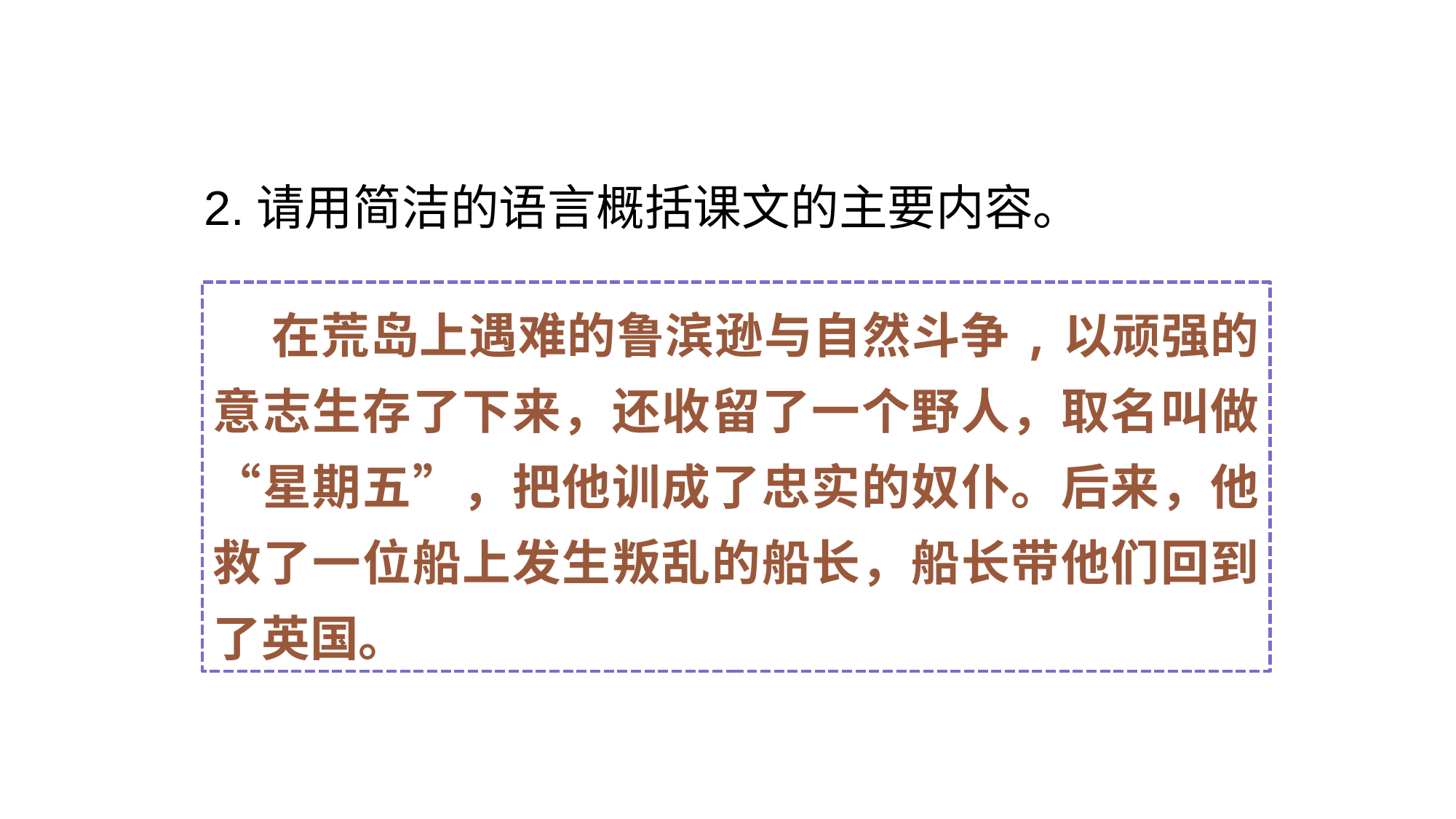

2.请用简洁的语言概括课文的主要内容。
    在荒岛上遇难的鲁滨逊与自然斗争,以顽强的意志生存了下来，还收留了一个野人，取名叫做“星期五”，把他训成了忠实的奴仆。后来，他救了一位船上发生叛乱的船长，船长带他们回到了英国。